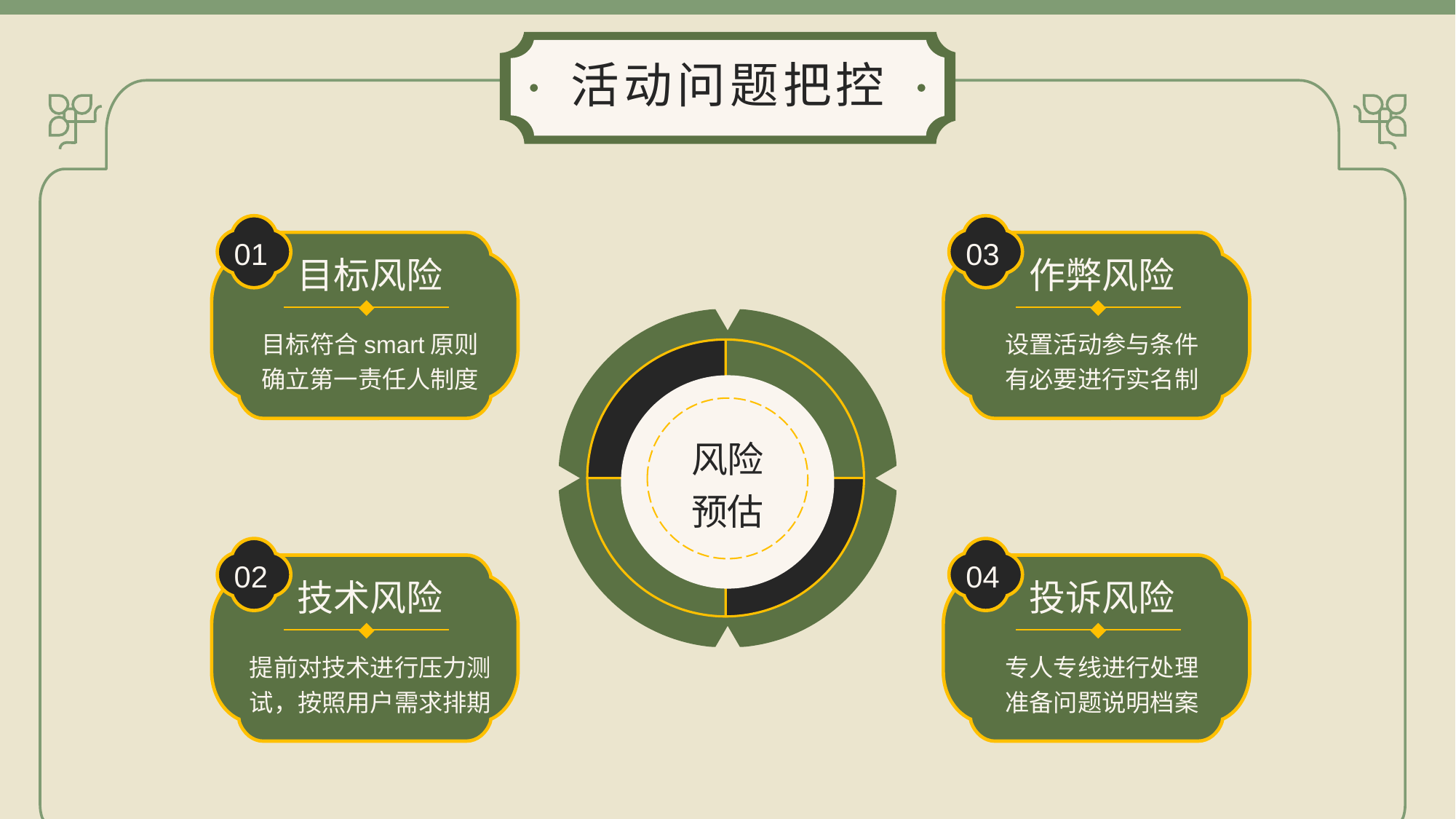

活动问题把控

01
03
目标风险
作弊风险

### Chart

| Category | 销售额 |
|---|---|
| 第一季度 | 5.0 |
| 第二季度 | 5.0 |

目标符合smart原则
确立第一责任人制度
设置活动参与条件
有必要进行实名制

风险预估

02
04
技术风险
投诉风险

提前对技术进行压力测试，按照用户需求排期
专人专线进行处理
准备问题说明档案